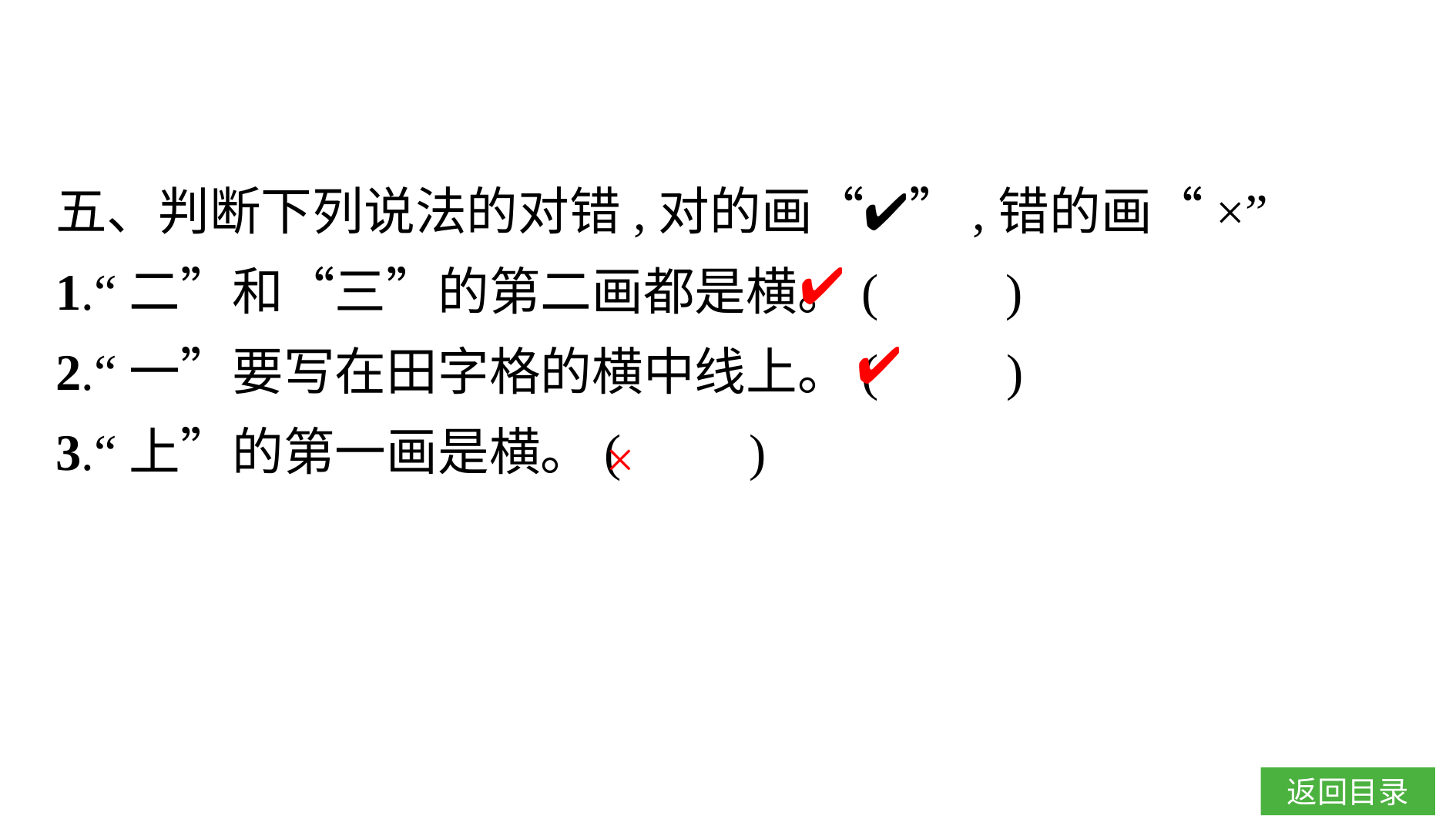

五、判断下列说法的对错,对的画“✔”,错的画“×”
1.“二”和“三”的第二画都是横。(　　)
2.“一”要写在田字格的横中线上。(　　)
3.“上”的第一画是横。(　　)
✔
✔
×